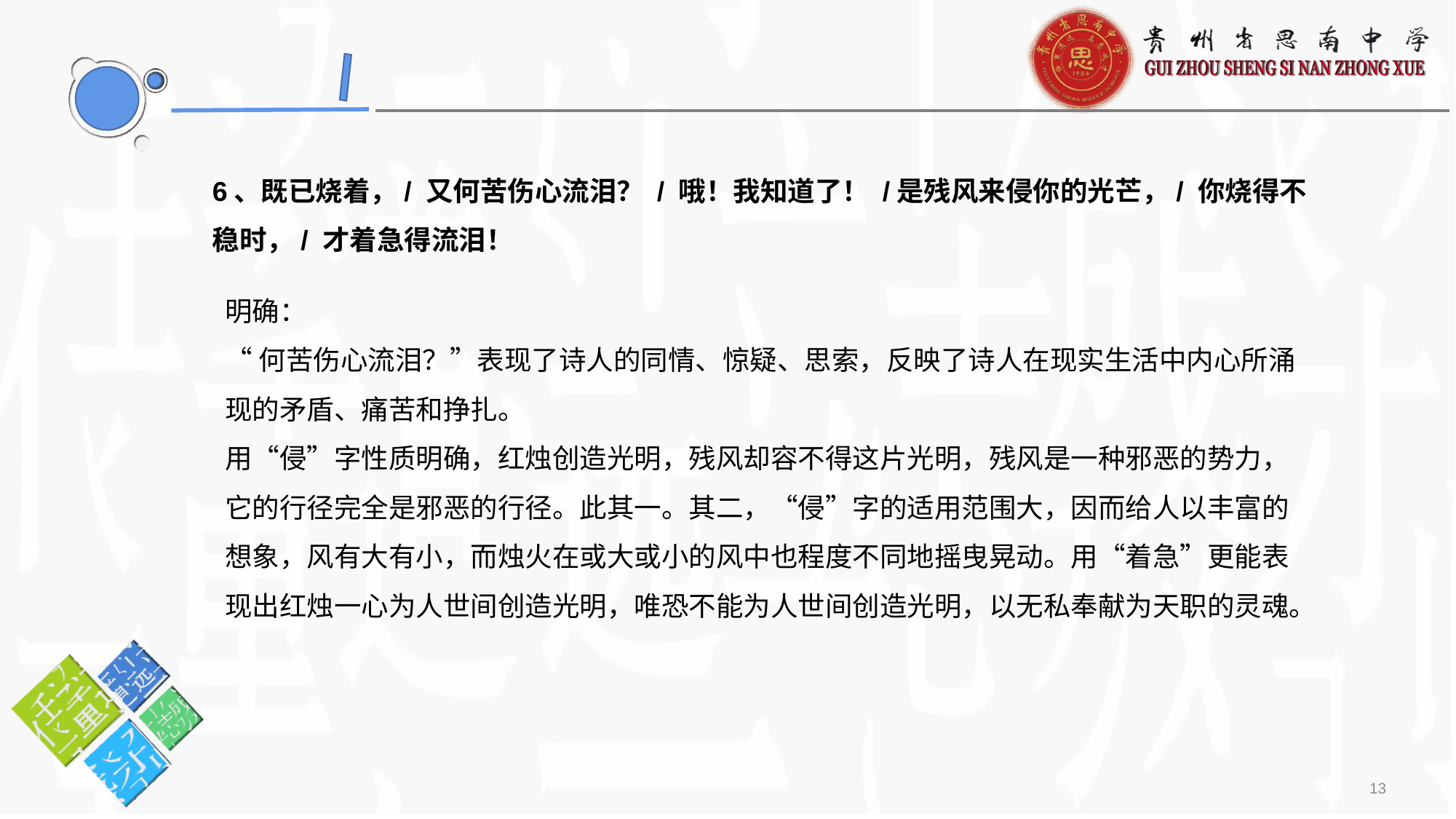

6、既已烧着，/ 又何苦伤心流泪？ / 哦！我知道了！ /是残风来侵你的光芒，/ 你烧得不稳时，/ 才着急得流泪！
明确：
“何苦伤心流泪？”表现了诗人的同情、惊疑、思索，反映了诗人在现实生活中内心所涌现的矛盾、痛苦和挣扎。
用“侵”字性质明确，红烛创造光明，残风却容不得这片光明，残风是一种邪恶的势力，它的行径完全是邪恶的行径。此其一。其二，“侵”字的适用范围大，因而给人以丰富的想象，风有大有小，而烛火在或大或小的风中也程度不同地摇曳晃动。用“着急”更能表现出红烛一心为人世间创造光明，唯恐不能为人世间创造光明，以无私奉献为天职的灵魂。